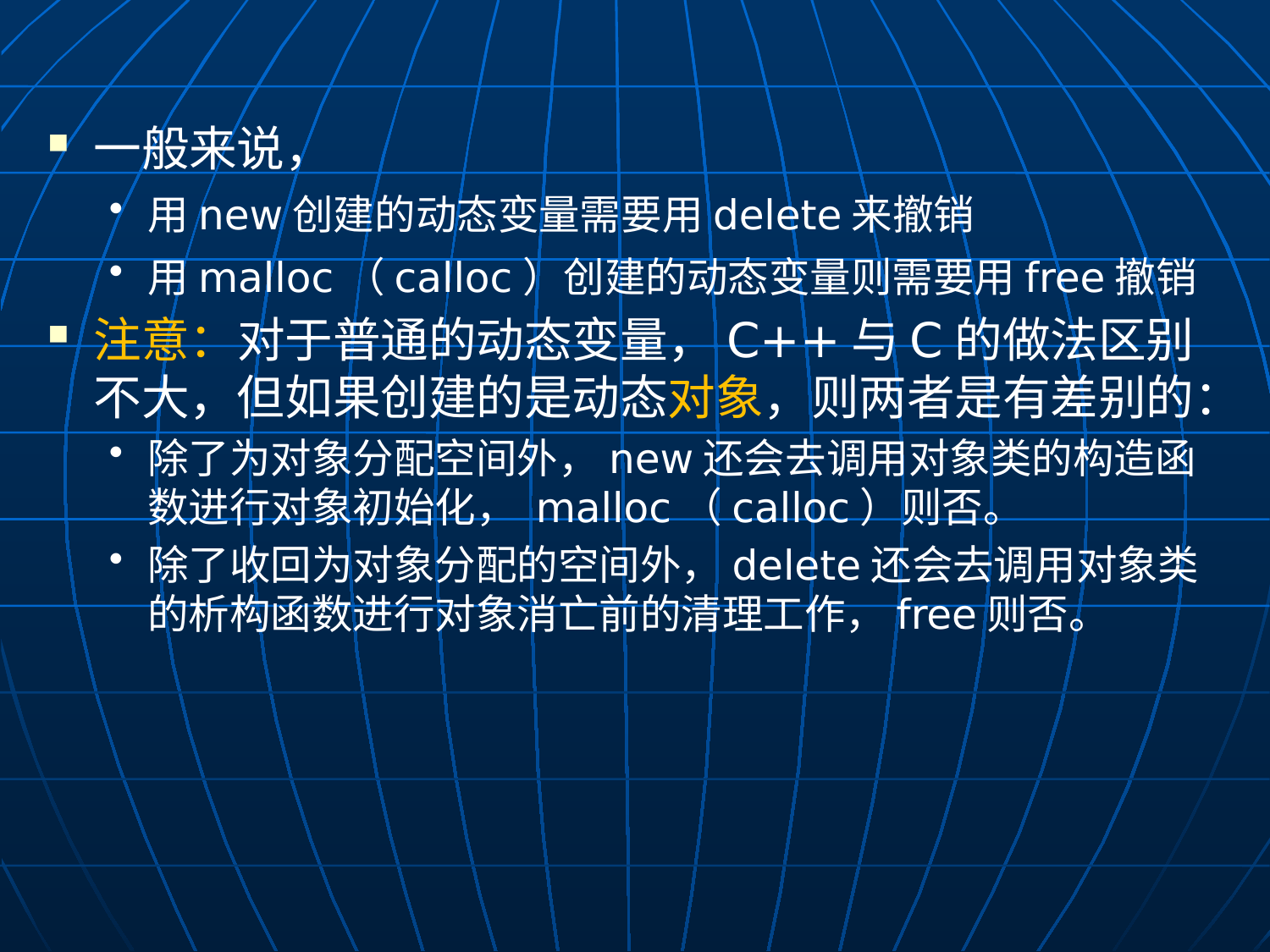

一般来说，
用new创建的动态变量需要用delete来撤销
用malloc（calloc）创建的动态变量则需要用free撤销
注意：对于普通的动态变量，C++与C的做法区别不大，但如果创建的是动态对象，则两者是有差别的：
除了为对象分配空间外，new还会去调用对象类的构造函数进行对象初始化， malloc（calloc）则否。
除了收回为对象分配的空间外，delete还会去调用对象类的析构函数进行对象消亡前的清理工作，free则否。